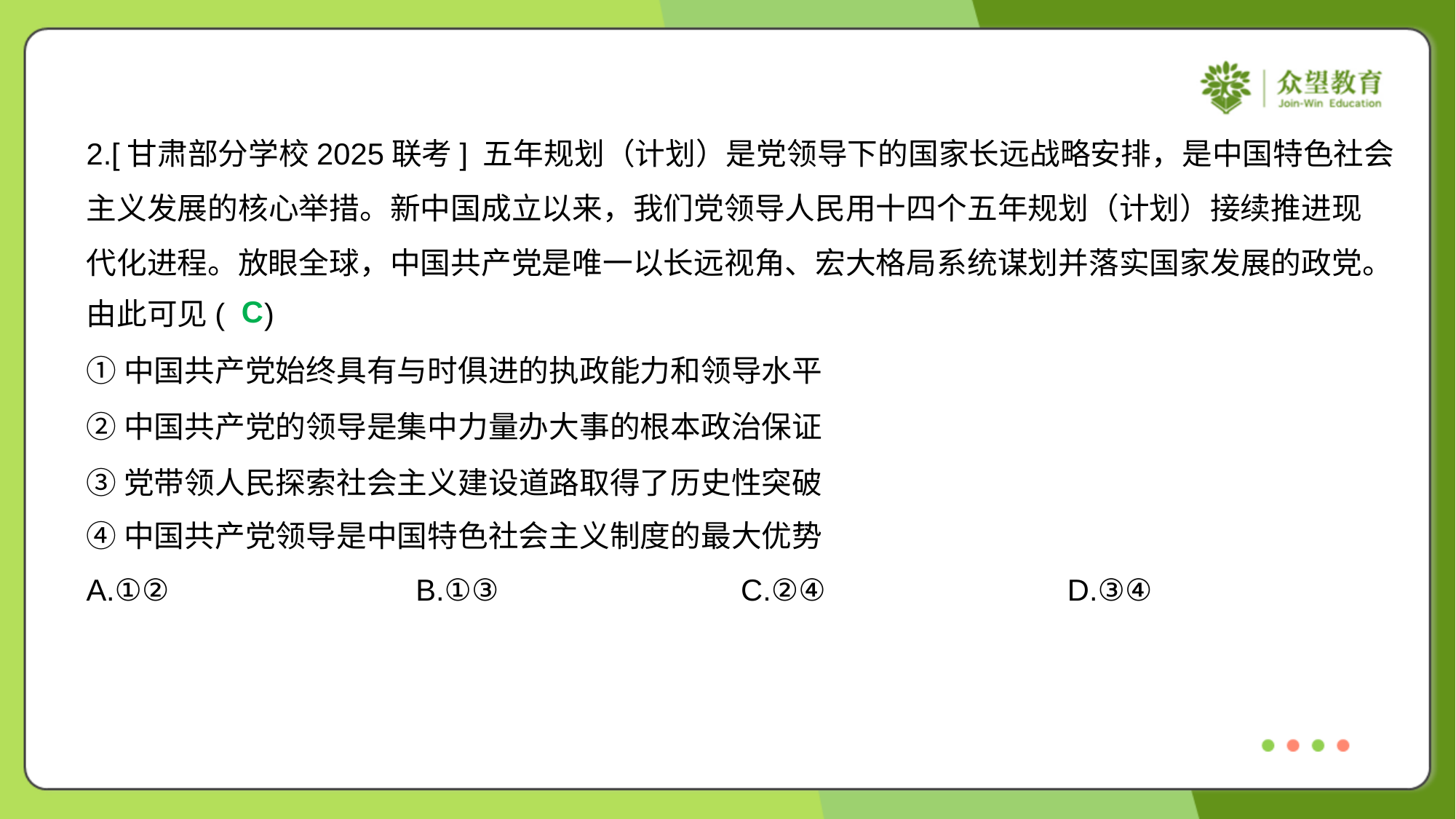

2.[甘肃部分学校2025联考] 五年规划（计划）是党领导下的国家长远战略安排，是中国特色社会
主义发展的核心举措。新中国成立以来，我们党领导人民用十四个五年规划（计划）接续推进现
代化进程。放眼全球，中国共产党是唯一以长远视角、宏大格局系统谋划并落实国家发展的政党。
由此可见(     )
C
①中国共产党始终具有与时俱进的执政能力和领导水平
②中国共产党的领导是集中力量办大事的根本政治保证
③党带领人民探索社会主义建设道路取得了历史性突破
④中国共产党领导是中国特色社会主义制度的最大优势
A.①②	B.①③	C.②④	D.③④